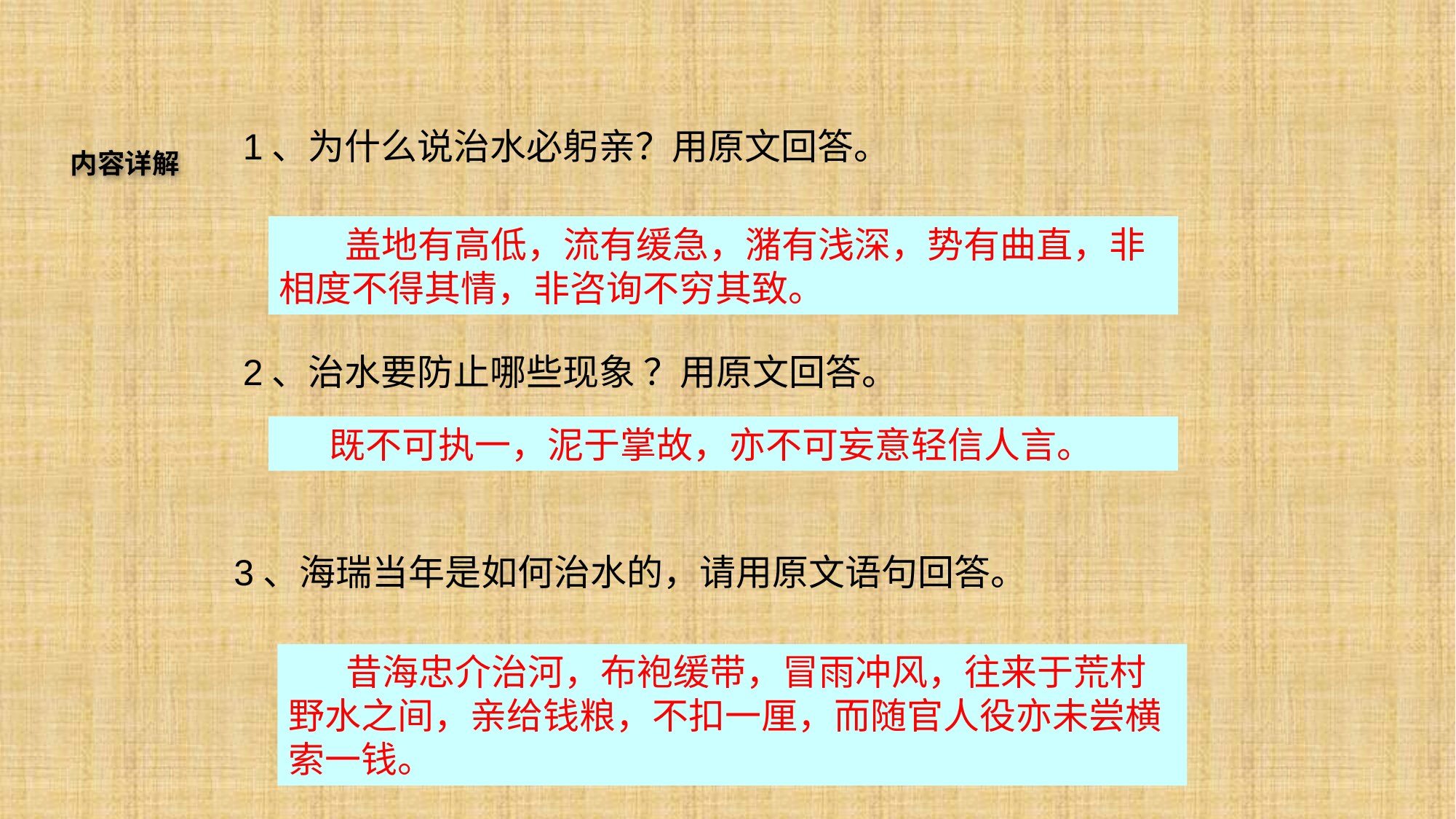

1、为什么说治水必躬亲？用原文回答。
内容详解
       盖地有高低，流有缓急，潴有浅深，势有曲直，非相度不得其情，非咨询不穷其致。
2、治水要防止哪些现象 ？用原文回答。
     既不可执一，泥于掌故，亦不可妄意轻信人言。
3、海瑞当年是如何治水的，请用原文语句回答。
      昔海忠介治河，布袍缓带，冒雨冲风，往来于荒村野水之间，亲给钱粮，不扣一厘，而随官人役亦未尝横索一钱。